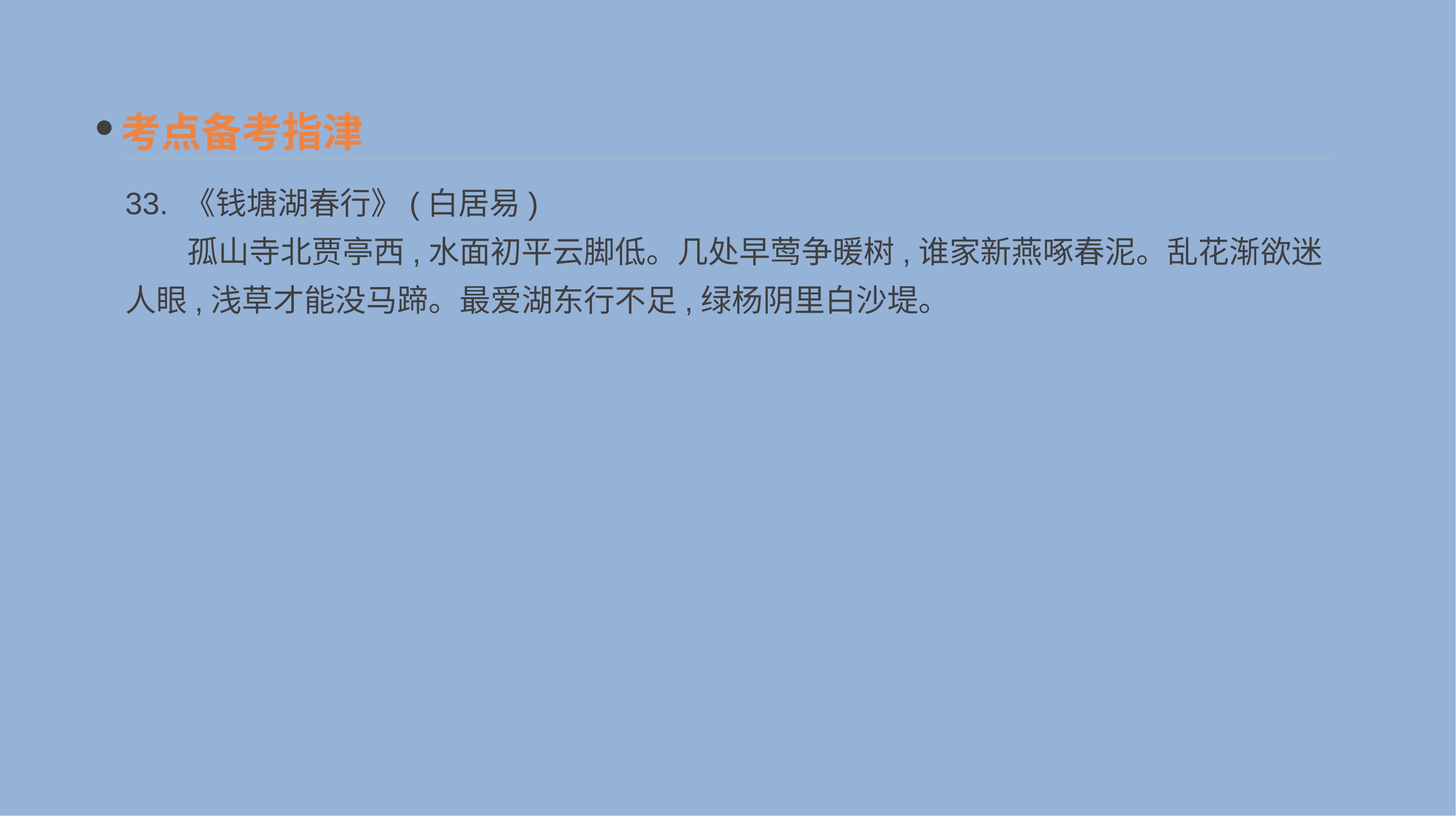

考点备考指津

33. 《钱塘湖春行》(白居易)
　　孤山寺北贾亭西,水面初平云脚低。几处早莺争暖树,谁家新燕啄春泥。乱花渐欲迷人眼,浅草才能没马蹄。最爱湖东行不足,绿杨阴里白沙堤。